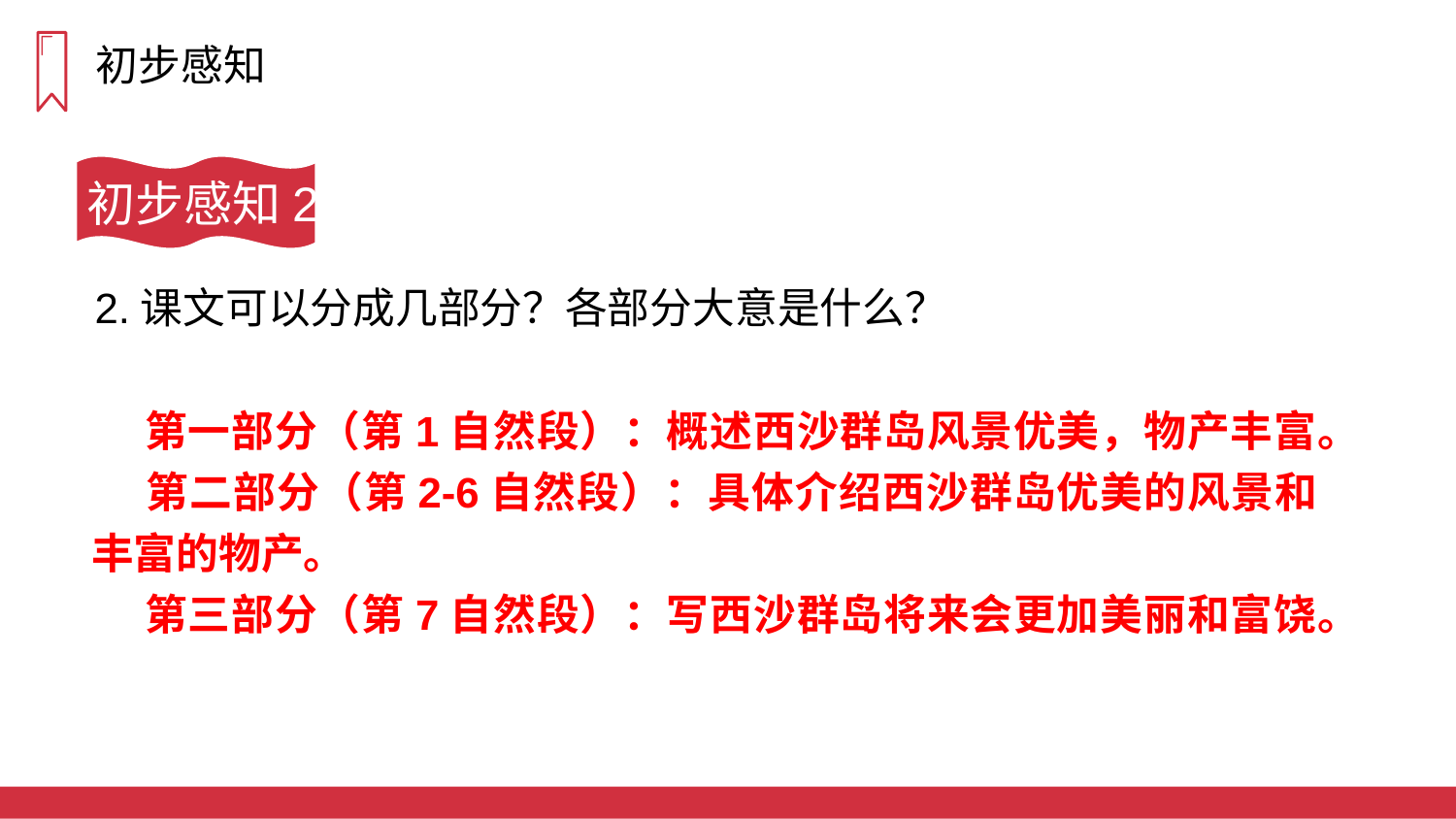

初步感知
初步感知2
    2.课文可以分成几部分？各部分大意是什么？
    第一部分（第1自然段）：概述西沙群岛风景优美，物产丰富。
    第二部分（第2-6自然段）：具体介绍西沙群岛优美的风景和丰富的物产。
    第三部分（第7自然段）：写西沙群岛将来会更加美丽和富饶。